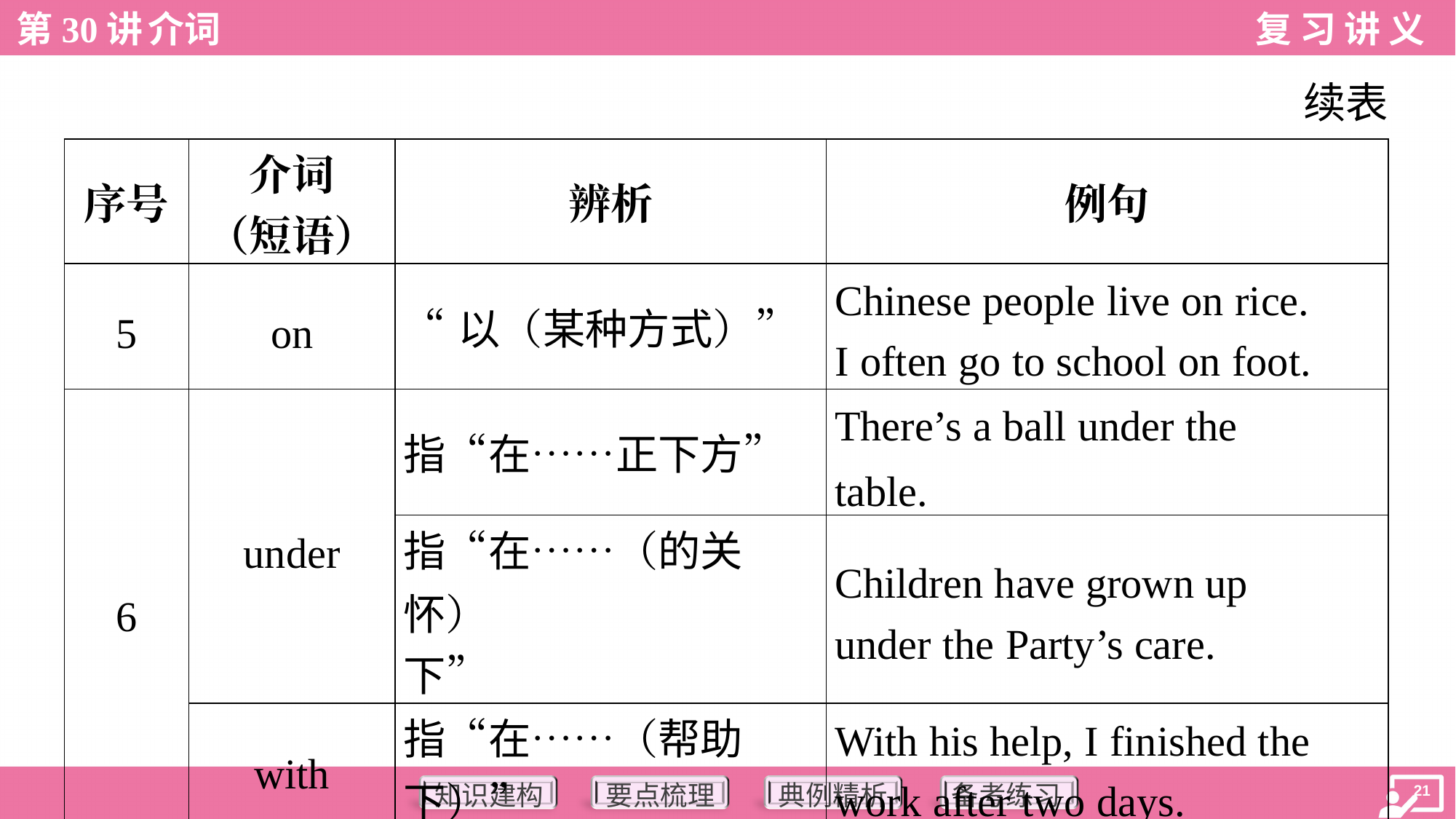

续表
| 序号 | 介词 （短语） | 辨析 | 例句 |
| --- | --- | --- | --- |
| 5 | on | “以（某种方式）” | Chinese people live on rice. I often go to school on foot. |
| 6 | under | 指“在……正下方” | There’s a ball under the table. |
|  |  | 指“在……（的关怀） 下” | Children have grown up under the Party’s care. |
|  | with | 指“在……（帮助下）” | With his help, I finished the work after two days. |